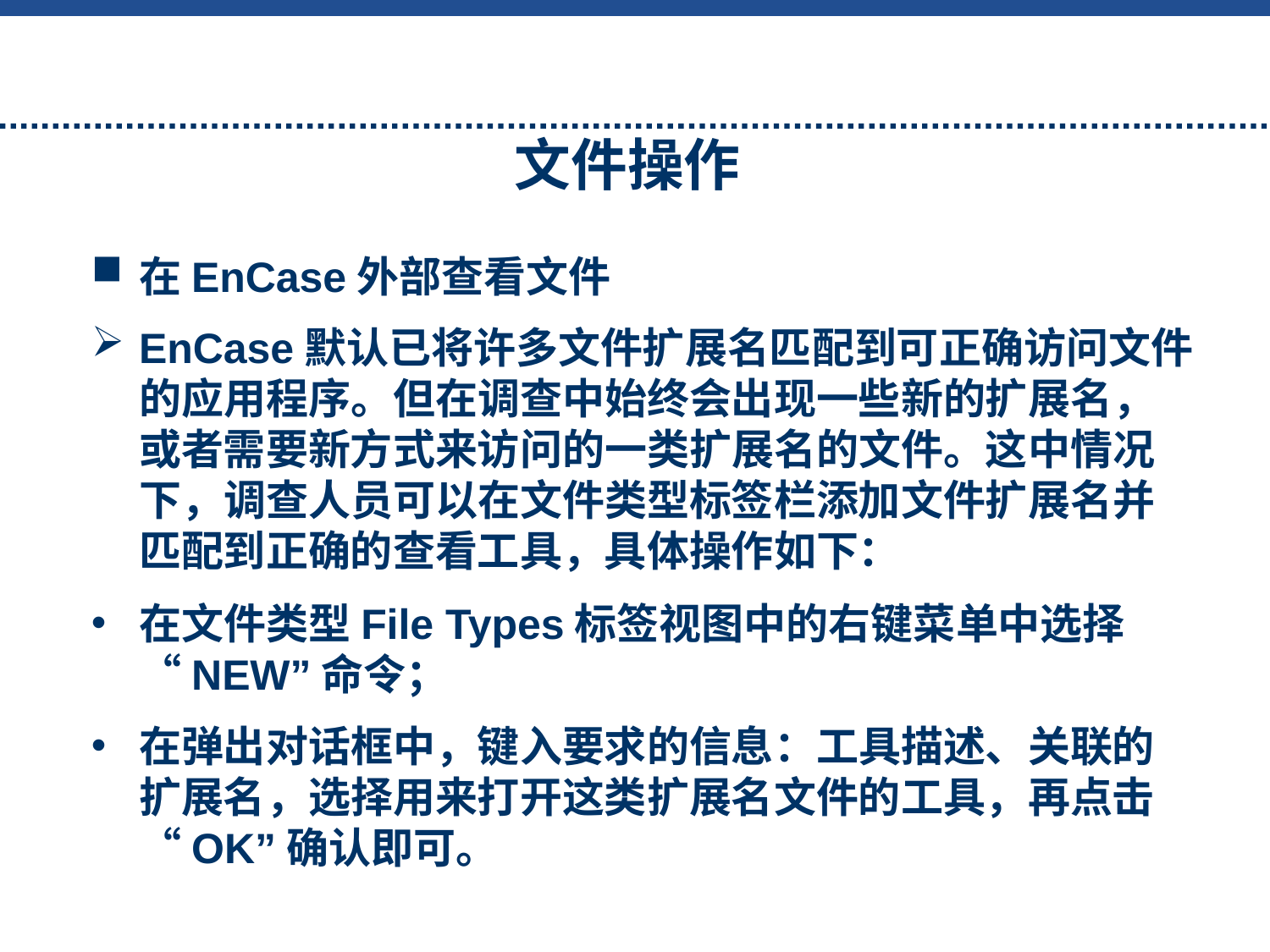

文件操作
在EnCase外部查看文件
EnCase默认已将许多文件扩展名匹配到可正确访问文件的应用程序。但在调查中始终会出现一些新的扩展名，或者需要新方式来访问的一类扩展名的文件。这中情况下，调查人员可以在文件类型标签栏添加文件扩展名并匹配到正确的查看工具，具体操作如下：
在文件类型File Types标签视图中的右键菜单中选择“NEW”命令；
在弹出对话框中，键入要求的信息：工具描述、关联的扩展名，选择用来打开这类扩展名文件的工具，再点击“OK”确认即可。